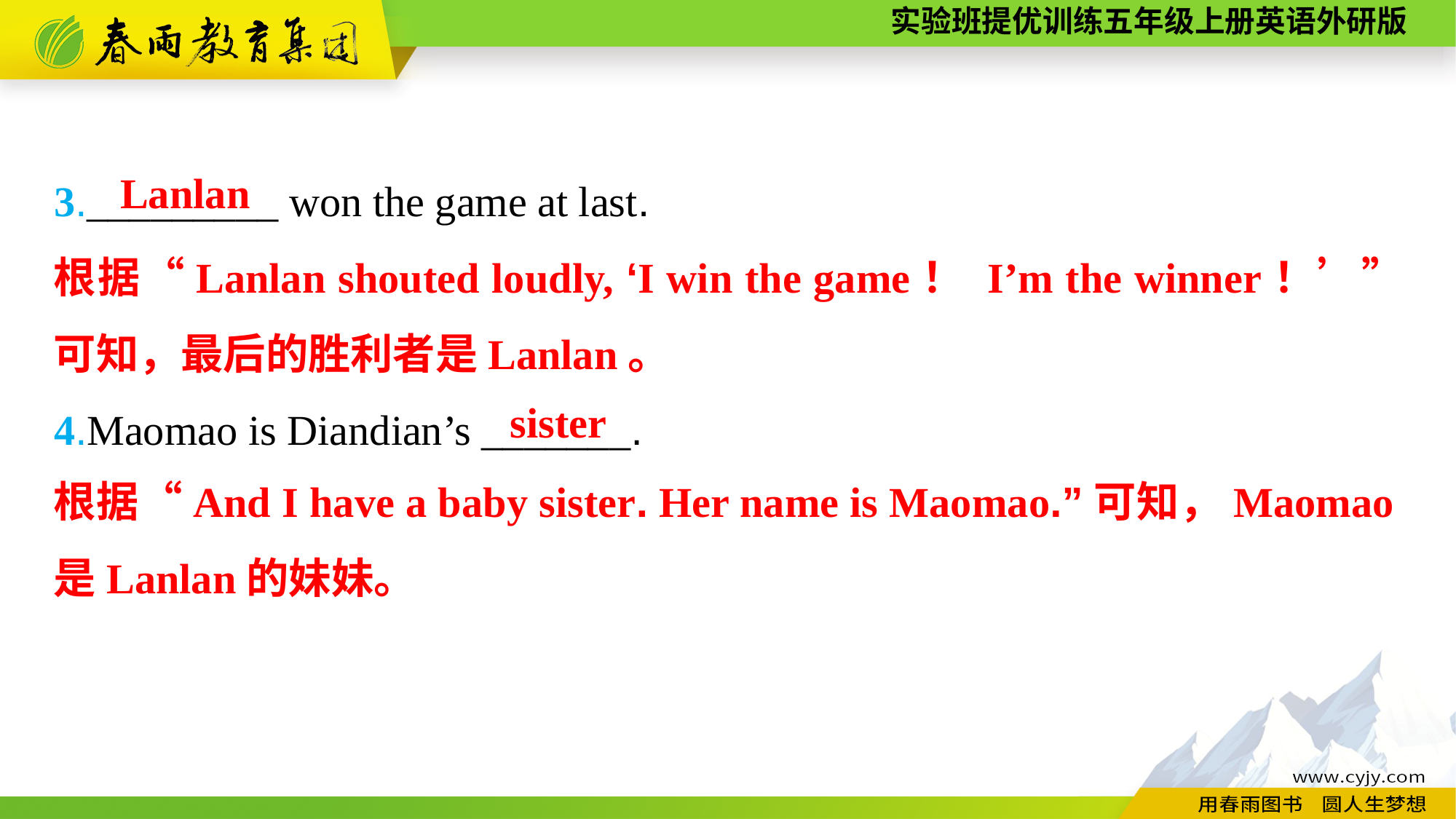

3._________ won the game at last.

4.Maomao is Diandian’s _______.
Lanlan
根据“Lanlan shouted loudly, ‘I win the game！ I’m the winner！’”可知，最后的胜利者是Lanlan。
sister
根据“And I have a baby sister. Her name is Maomao.”可知，Maomao是Lanlan的妹妹。